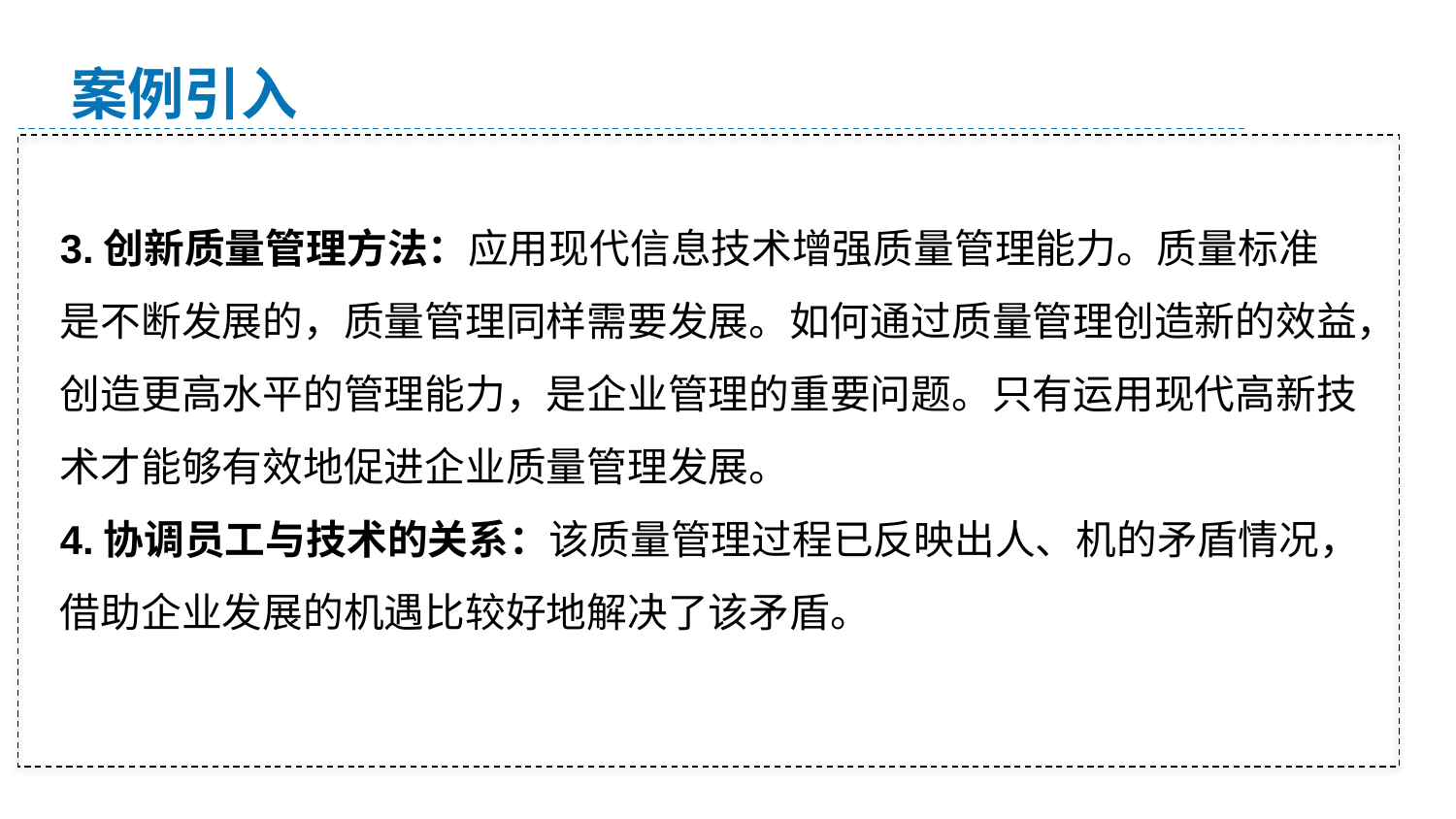

案例引入

3.创新质量管理方法：应用现代信息技术增强质量管理能力。质量标准是不断发展的，质量管理同样需要发展。如何通过质量管理创造新的效益，创造更高水平的管理能力，是企业管理的重要问题。只有运用现代高新技术才能够有效地促进企业质量管理发展。
4.协调员工与技术的关系：该质量管理过程已反映出人、机的矛盾情况，借助企业发展的机遇比较好地解决了该矛盾。